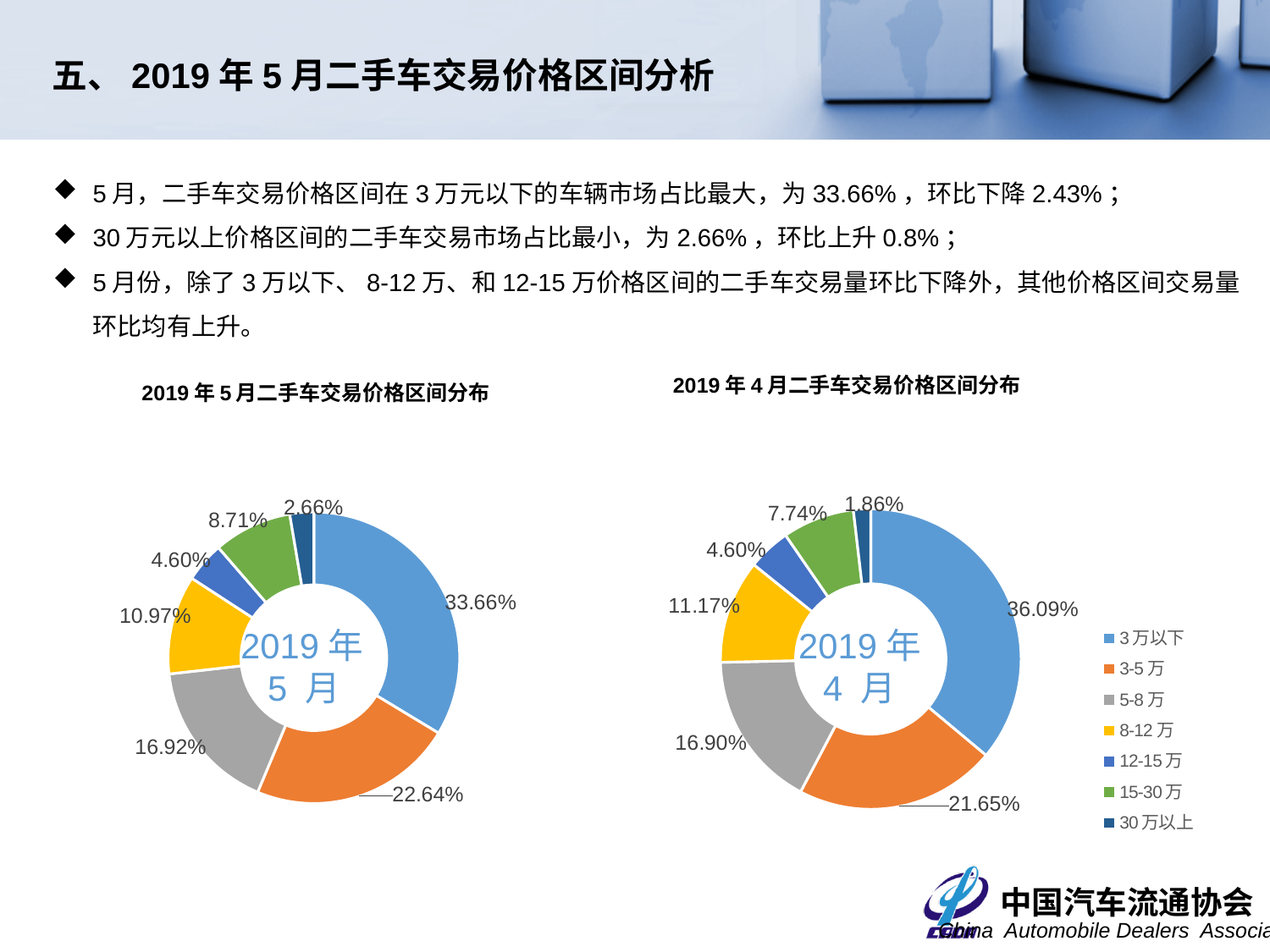

五、2019年5月二手车交易价格区间分析
5月，二手车交易价格区间在3万元以下的车辆市场占比最大，为33.66%，环比下降2.43%；
30万元以上价格区间的二手车交易市场占比最小，为2.66%，环比上升0.8%；
5月份，除了3万以下、8-12万、和12-15万价格区间的二手车交易量环比下降外，其他价格区间交易量环比均有上升。

### Chart: 2019年4月二手车交易价格区间分布

| Category |  |
|---|---|
| 3万以下 | 0.3608526828759805 |
| 3-5万 | 0.21653245771766608 |
| 5-8万 | 0.16900772244373213 |
| 8-12万 | 0.1117104908833468 |
| 12-15万 | 0.0459611358681017 |
| 15-30万 | 0.07737211059859797 |
| 30万以上 | 0.018563399612574815 |

### Chart: 2019年5月二手车交易价格区间分布

| Category |  |
|---|---|
| 3万以下 | 0.33657946443126924 |
| 3-5万 | 0.22643694926597396 |
| 5-8万 | 0.16918206076414213 |
| 8-12万 | 0.10973067121983028 |
| 12-15万 | 0.04440192537044505 |
| 15-30万 | 0.0870878343014526 |
| 30万以上 | 0.026581094646886717 |
2019年5 月
2019年
4 月